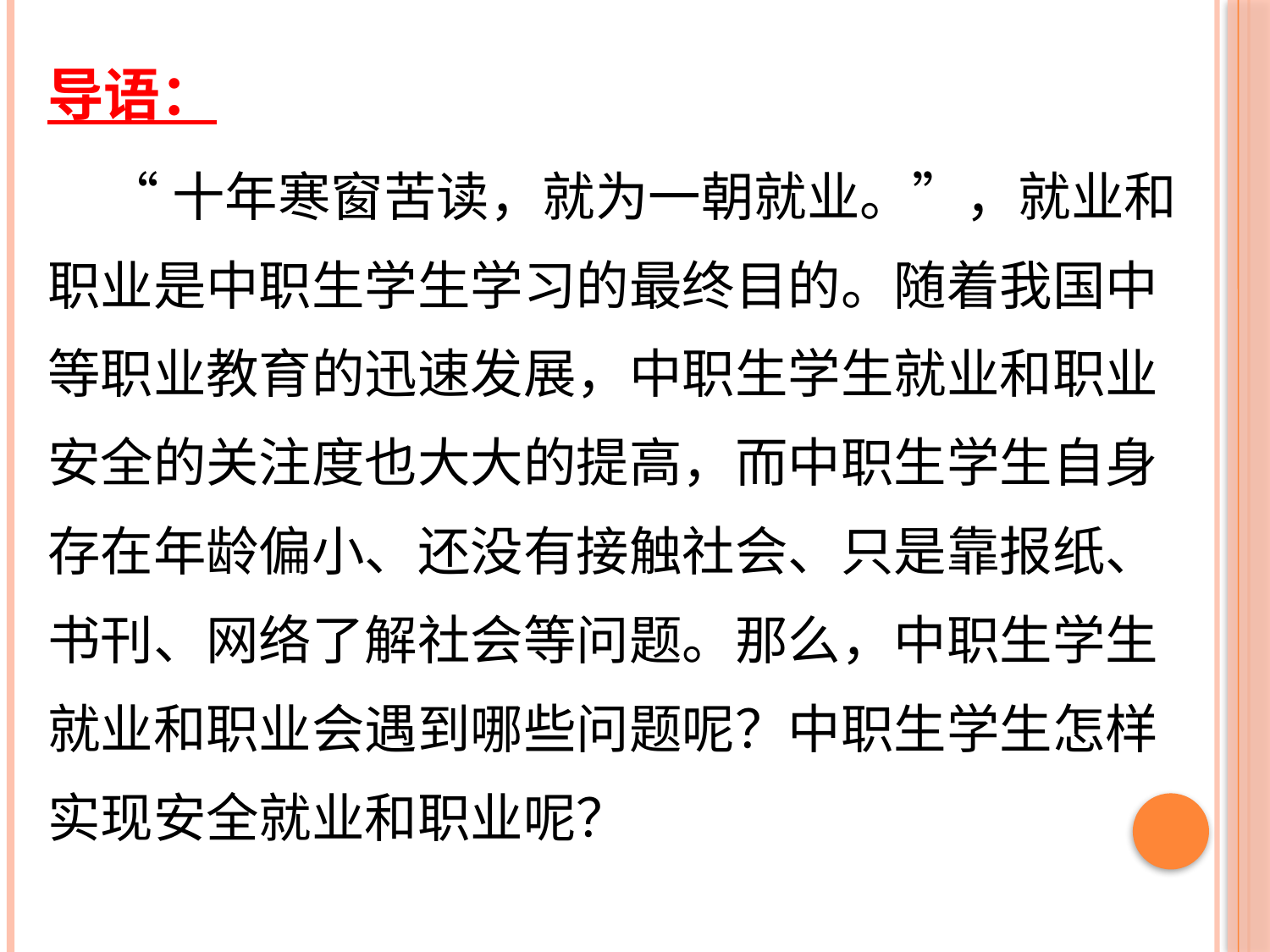

导语：
     “十年寒窗苦读，就为一朝就业。”，就业和职业是中职生学生学习的最终目的。随着我国中等职业教育的迅速发展，中职生学生就业和职业安全的关注度也大大的提高，而中职生学生自身存在年龄偏小、还没有接触社会、只是靠报纸、书刊、网络了解社会等问题。那么，中职生学生就业和职业会遇到哪些问题呢？中职生学生怎样实现安全就业和职业呢？